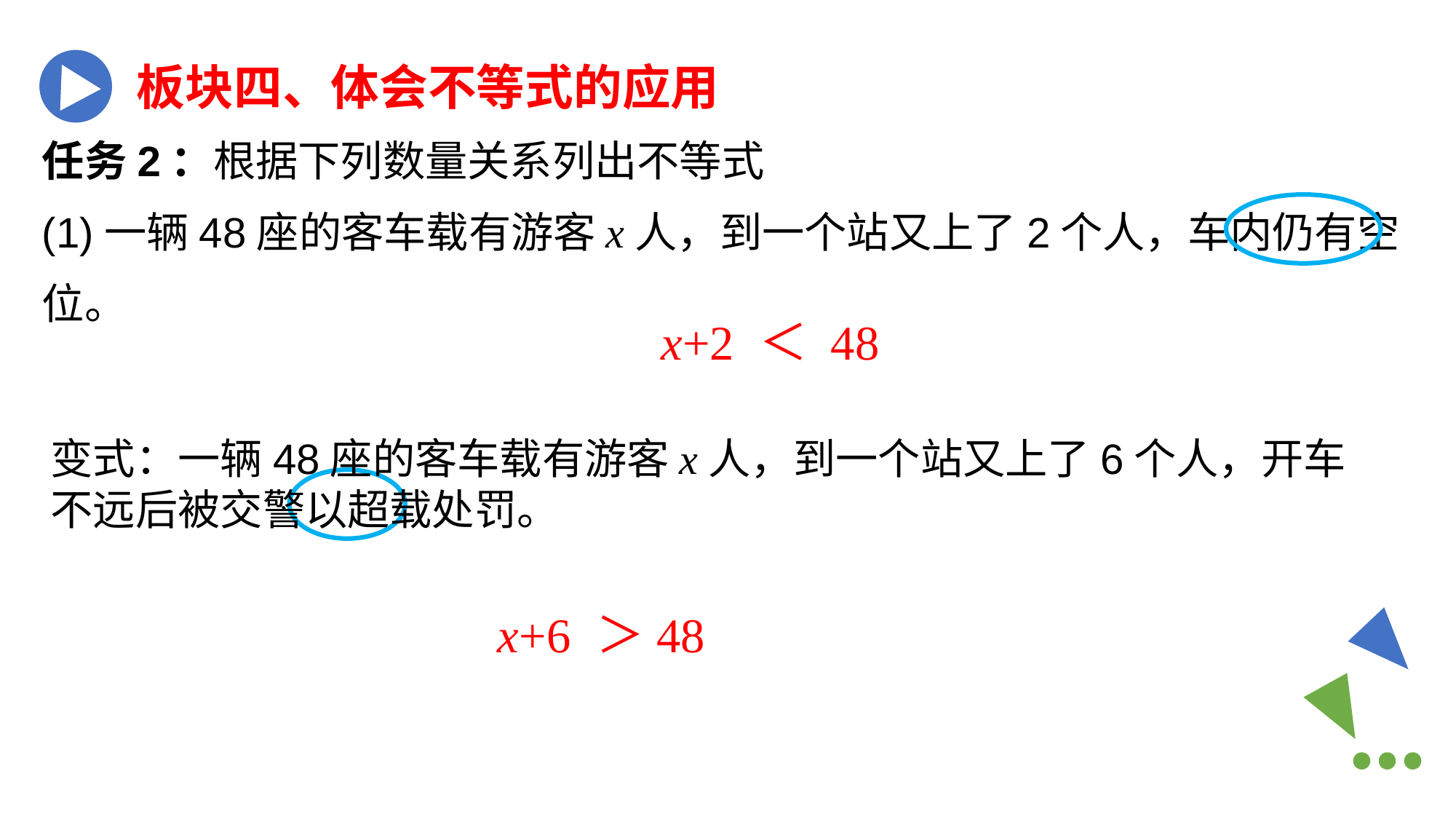

板块四、体会不等式的应用
任务2：根据下列数量关系列出不等式
(1)一辆48座的客车载有游客x人，到一个站又上了2个人，车内仍有空位。

x+2 ＜ 48
变式：一辆48座的客车载有游客x人，到一个站又上了6个人，开车不远后被交警以超载处罚。

222.5°
x+6 ＞48